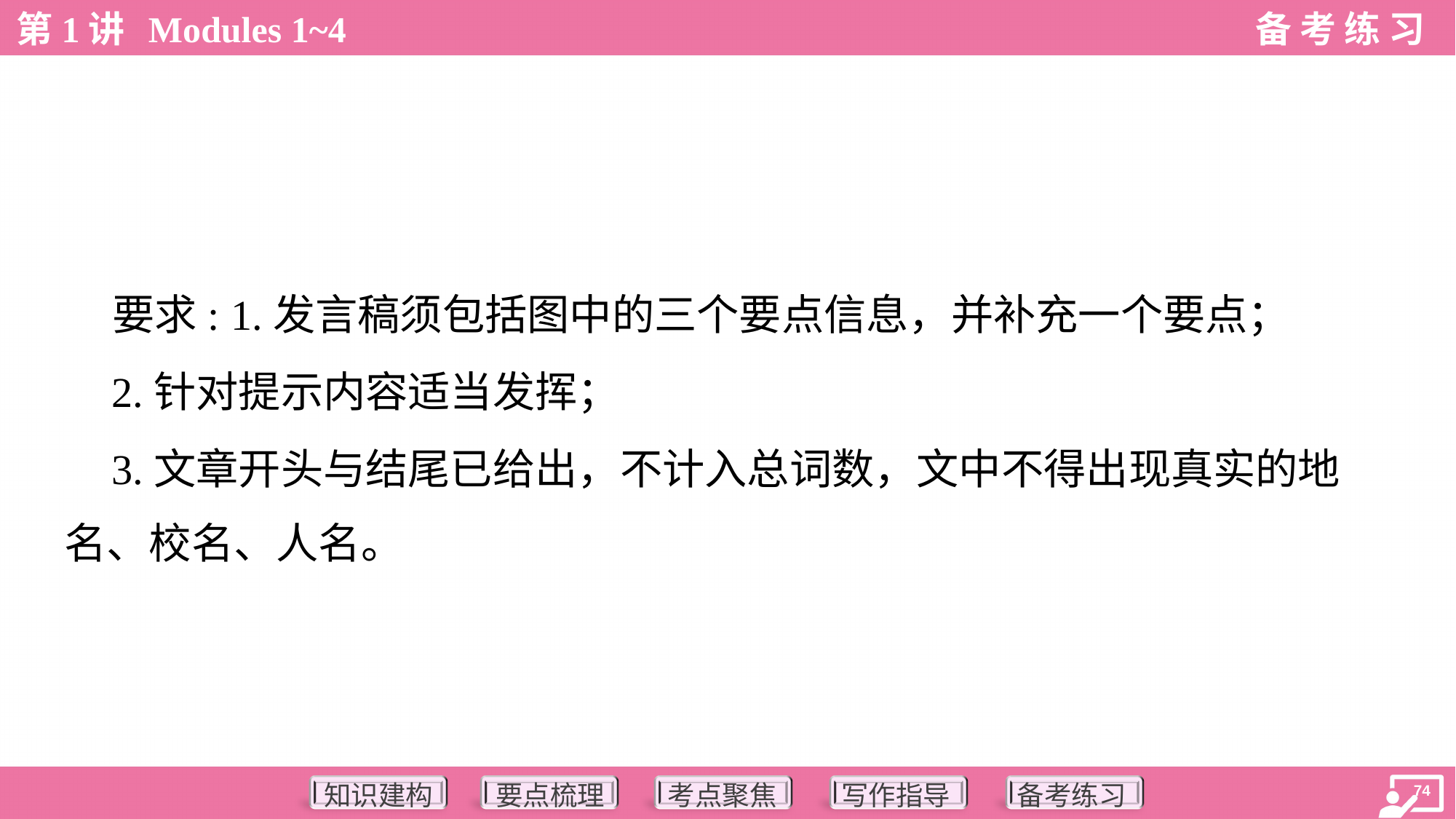

要求: 1.发言稿须包括图中的三个要点信息，并补充一个要点；
    2.针对提示内容适当发挥；
    3.文章开头与结尾已给出，不计入总词数，文中不得出现真实的地
名、校名、人名。